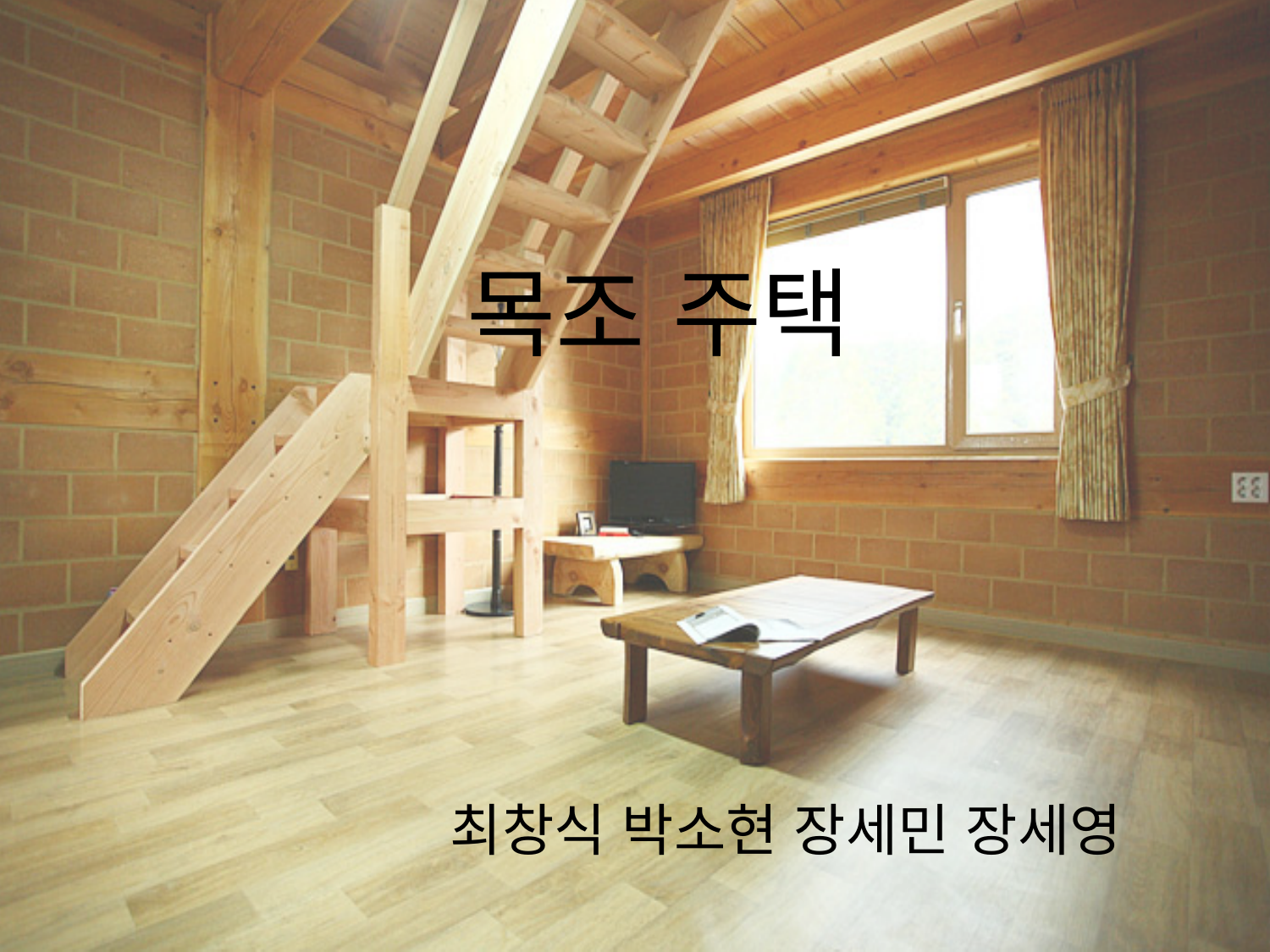

# 목조 주택

 최창식 박소현 장세민 장세영